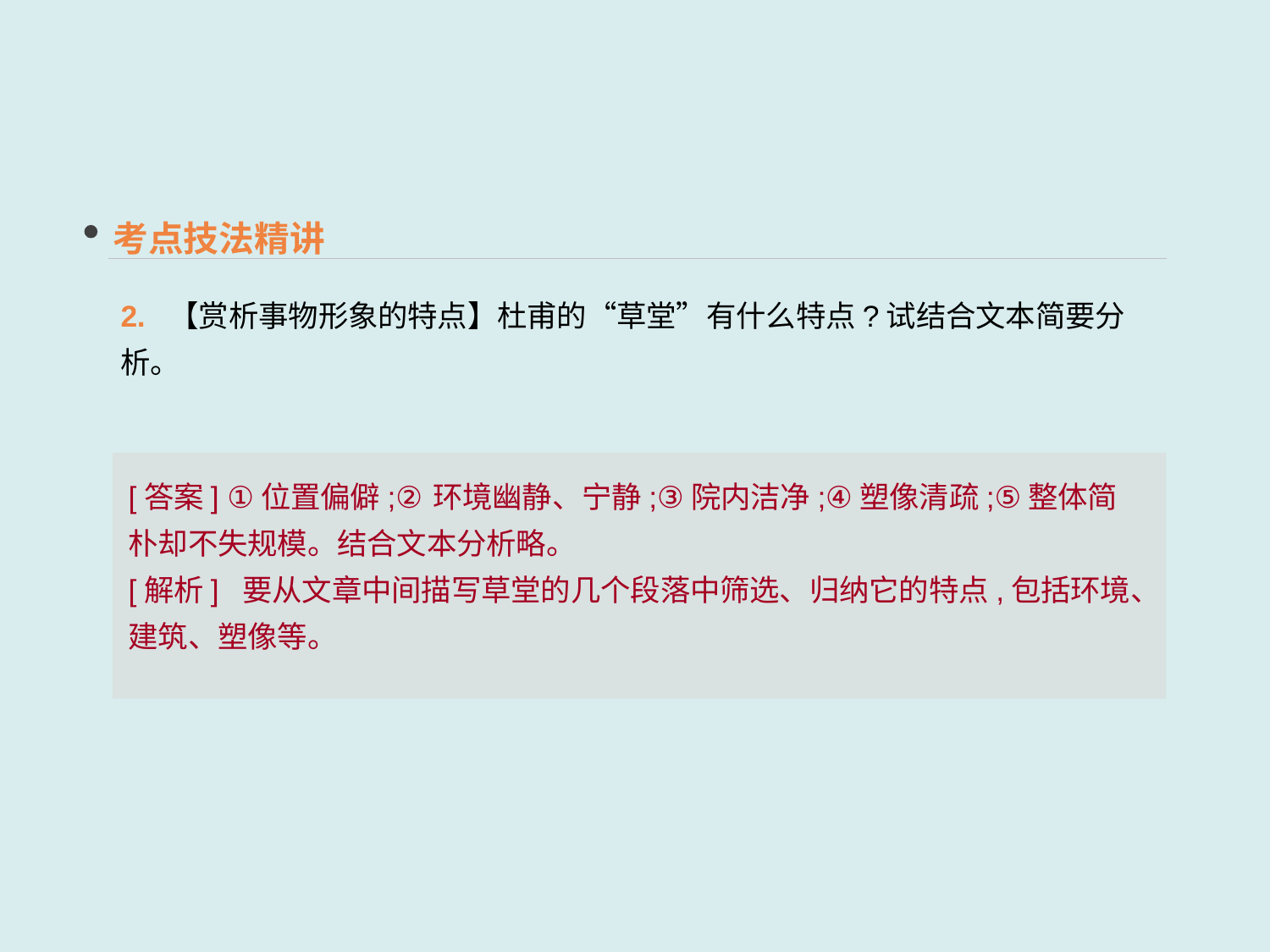

考点技法精讲

2.  【赏析事物形象的特点】杜甫的“草堂”有什么特点?试结合文本简要分析。

[答案] ①位置偏僻;②环境幽静、宁静;③院内洁净;④塑像清疏;⑤整体简朴却不失规模。结合文本分析略。
[解析]  要从文章中间描写草堂的几个段落中筛选、归纳它的特点,包括环境、建筑、塑像等。